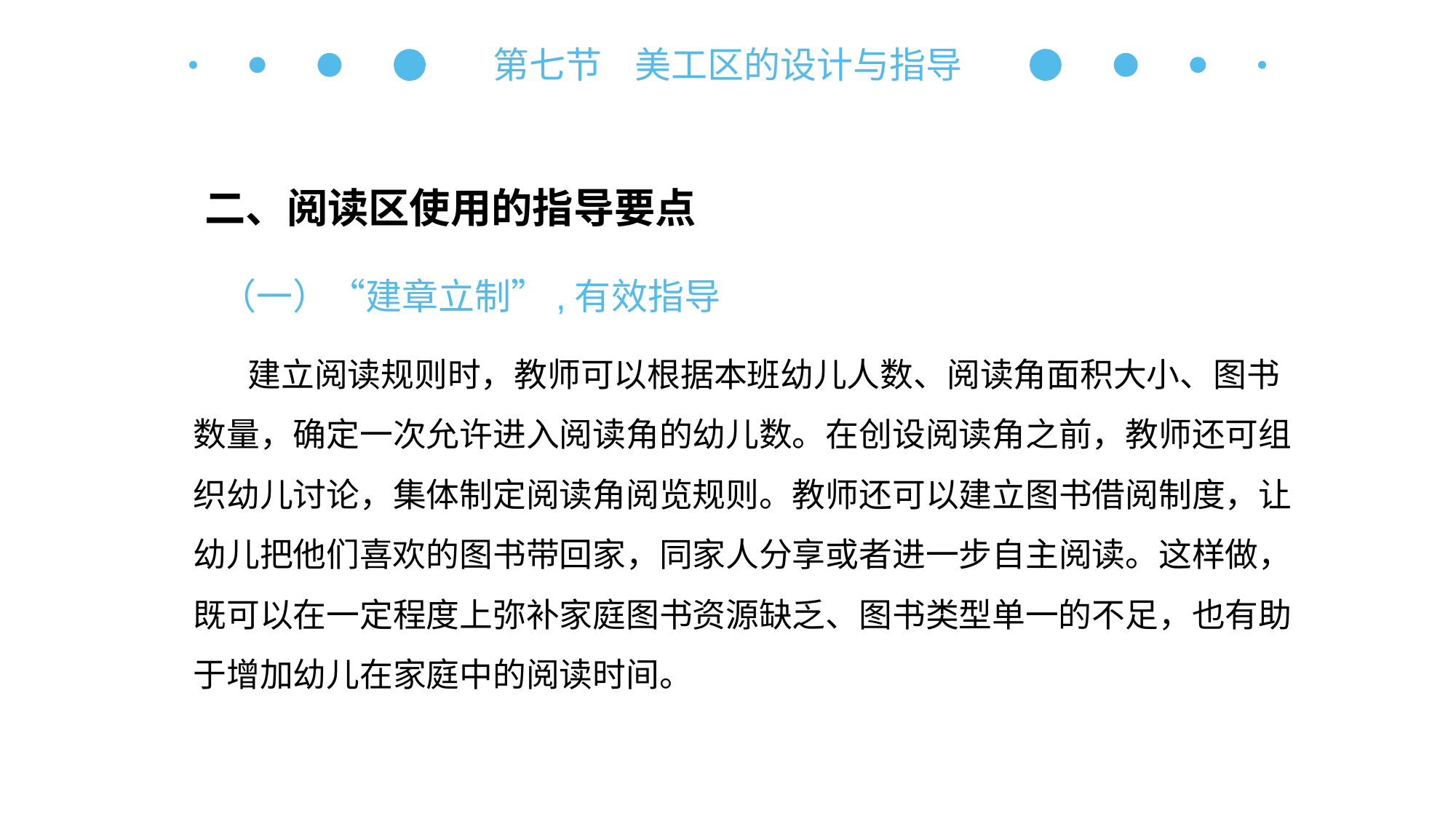

第七节    美工区的设计与指导

二、阅读区使用的指导要点
（一）“建章立制”,有效指导
建立阅读规则时，教师可以根据本班幼儿人数、阅读角面积大小、图书数量，确定一次允许进入阅读角的幼儿数。在创设阅读角之前，教师还可组织幼儿讨论，集体制定阅读角阅览规则。教师还可以建立图书借阅制度，让幼儿把他们喜欢的图书带回家，同家人分享或者进一步自主阅读。这样做，既可以在一定程度上弥补家庭图书资源缺乏、图书类型单一的不足，也有助于增加幼儿在家庭中的阅读时间。